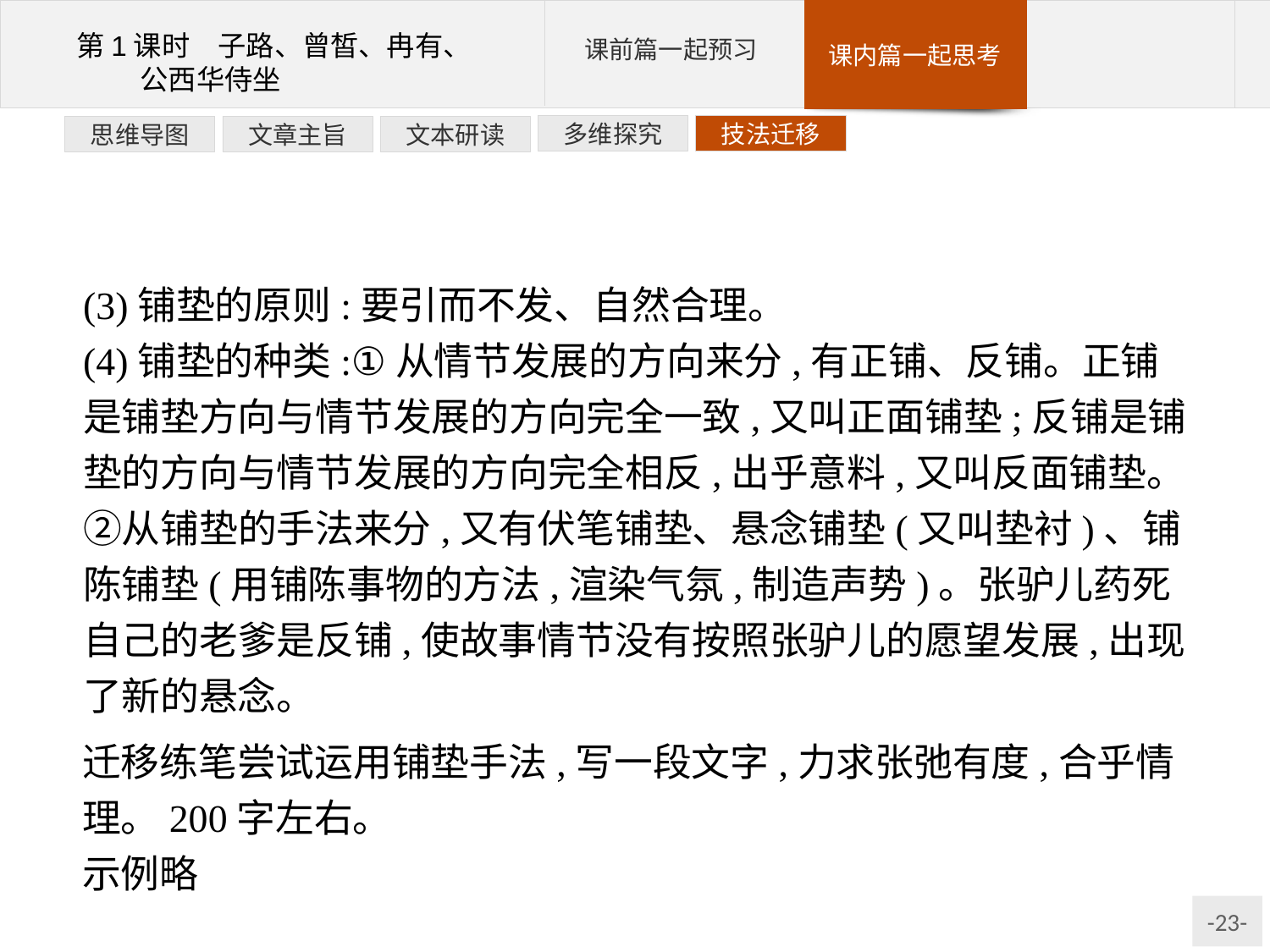

技法迁移
多维探究
文本研读
文章主旨
思维导图
(3)铺垫的原则:要引而不发、自然合理。
(4)铺垫的种类:①从情节发展的方向来分,有正铺、反铺。正铺是铺垫方向与情节发展的方向完全一致,又叫正面铺垫;反铺是铺垫的方向与情节发展的方向完全相反,出乎意料,又叫反面铺垫。②从铺垫的手法来分,又有伏笔铺垫、悬念铺垫(又叫垫衬)、铺陈铺垫(用铺陈事物的方法,渲染气氛,制造声势)。张驴儿药死自己的老爹是反铺,使故事情节没有按照张驴儿的愿望发展,出现了新的悬念。
迁移练笔尝试运用铺垫手法,写一段文字,力求张弛有度,合乎情理。200字左右。
示例略